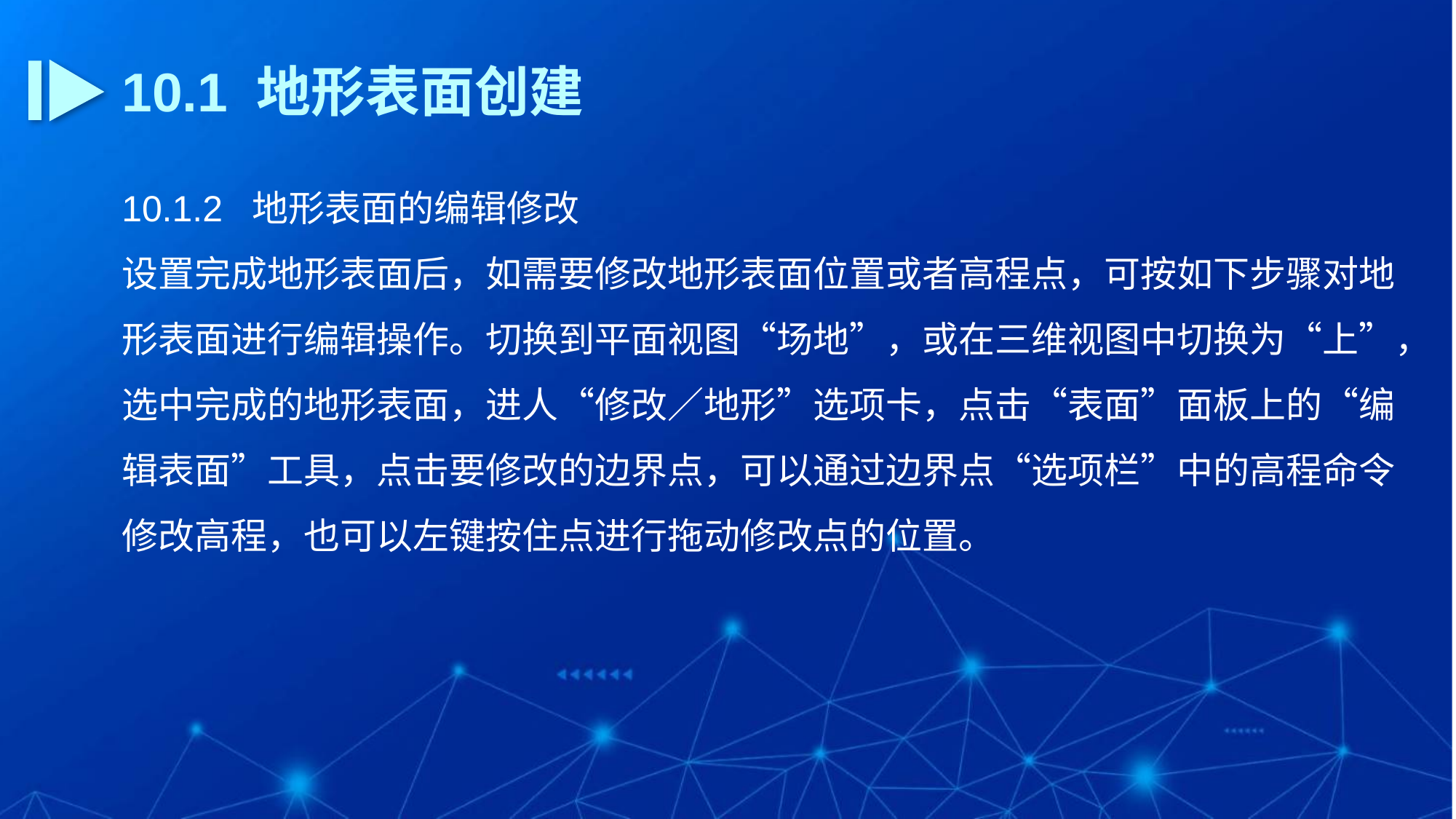

10.1 地形表面创建

10.1.2  地形表面的编辑修改
设置完成地形表面后，如需要修改地形表面位置或者高程点，可按如下步骤对地形表面进行编辑操作。切换到平面视图“场地”，或在三维视图中切换为“上”，选中完成的地形表面，进人“修改／地形”选项卡，点击“表面”面板上的“编辑表面”工具，点击要修改的边界点，可以通过边界点“选项栏”中的高程命令修改高程，也可以左键按住点进行拖动修改点的位置。